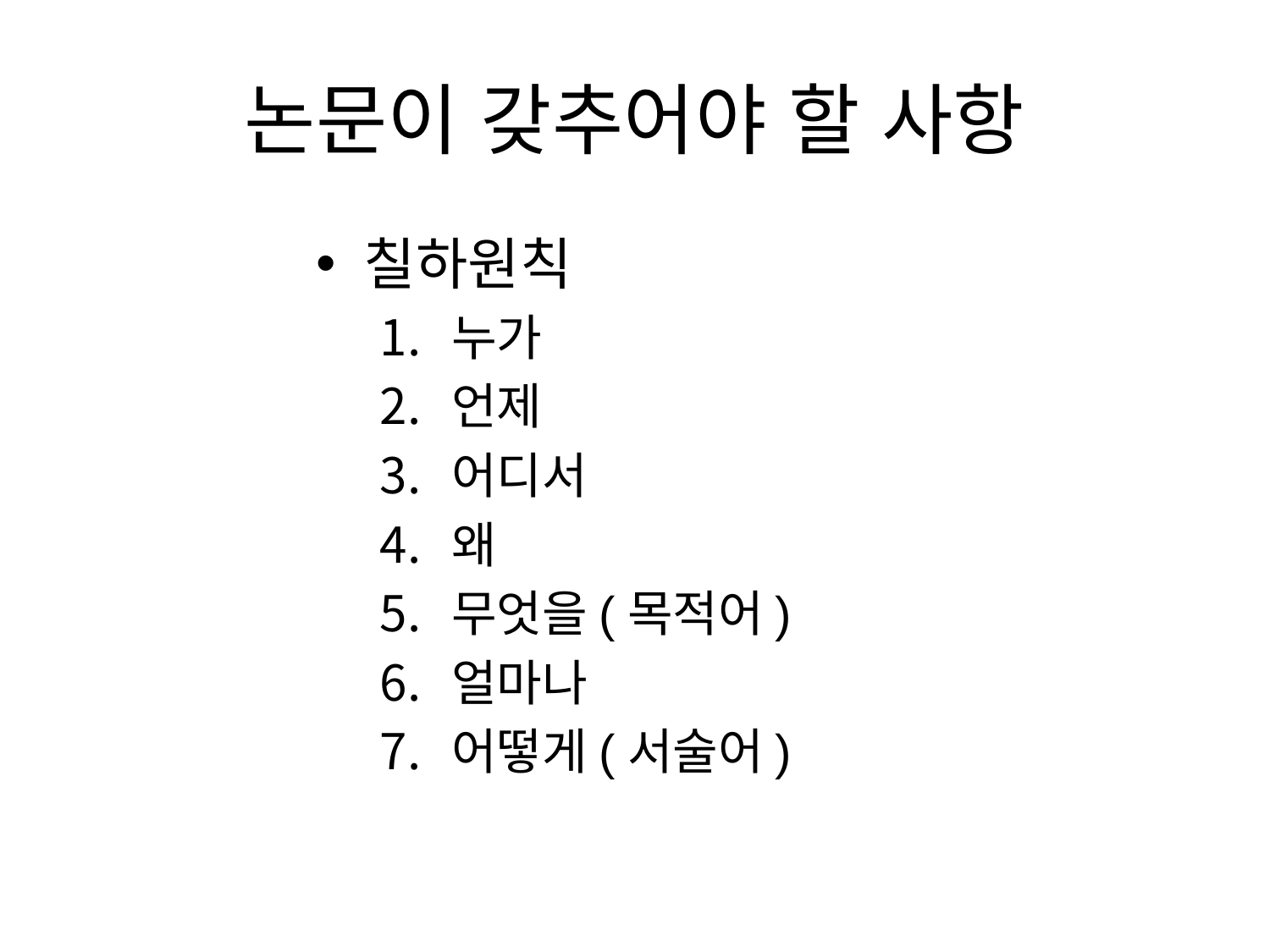

# 논문이 갖추어야 할 사항
칠하원칙
누가
언제
어디서
왜
무엇을(목적어)
얼마나
어떻게(서술어)